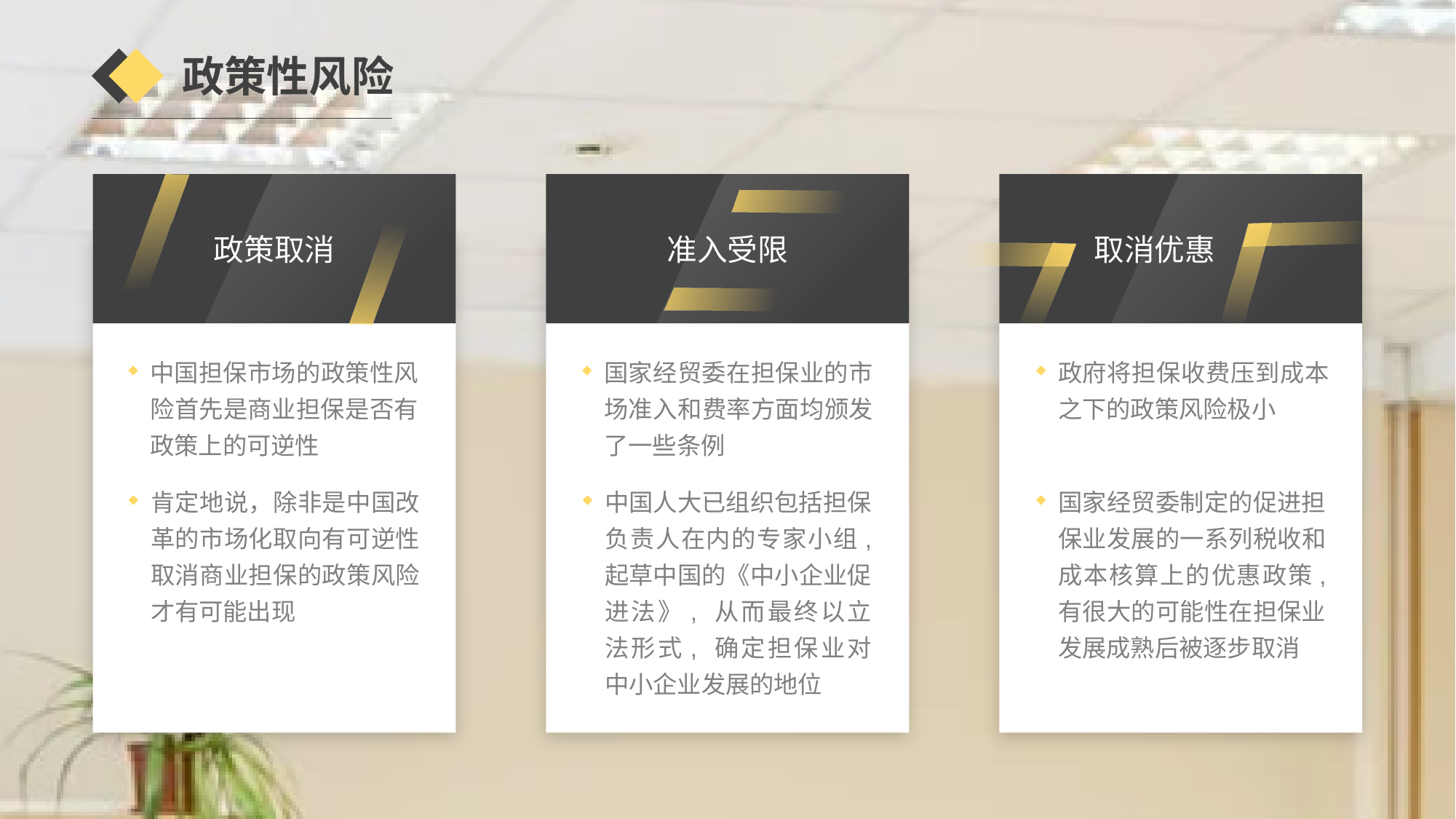

政策性风险

政策取消
准入受限
取消优惠

中国担保市场的政策性风险首先是商业担保是否有政策上的可逆性
国家经贸委在担保业的市场准入和费率方面均颁发了一些条例
政府将担保收费压到成本之下的政策风险极小
肯定地说，除非是中国改革的市场化取向有可逆性取消商业担保的政策风险才有可能出现
中国人大已组织包括担保负责人在内的专家小组, 起草中国的《中小企业促进法》, 从而最终以立法形式, 确定担保业对中小企业发展的地位
国家经贸委制定的促进担保业发展的一系列税收和成本核算上的优惠政策, 有很大的可能性在担保业发展成熟后被逐步取消